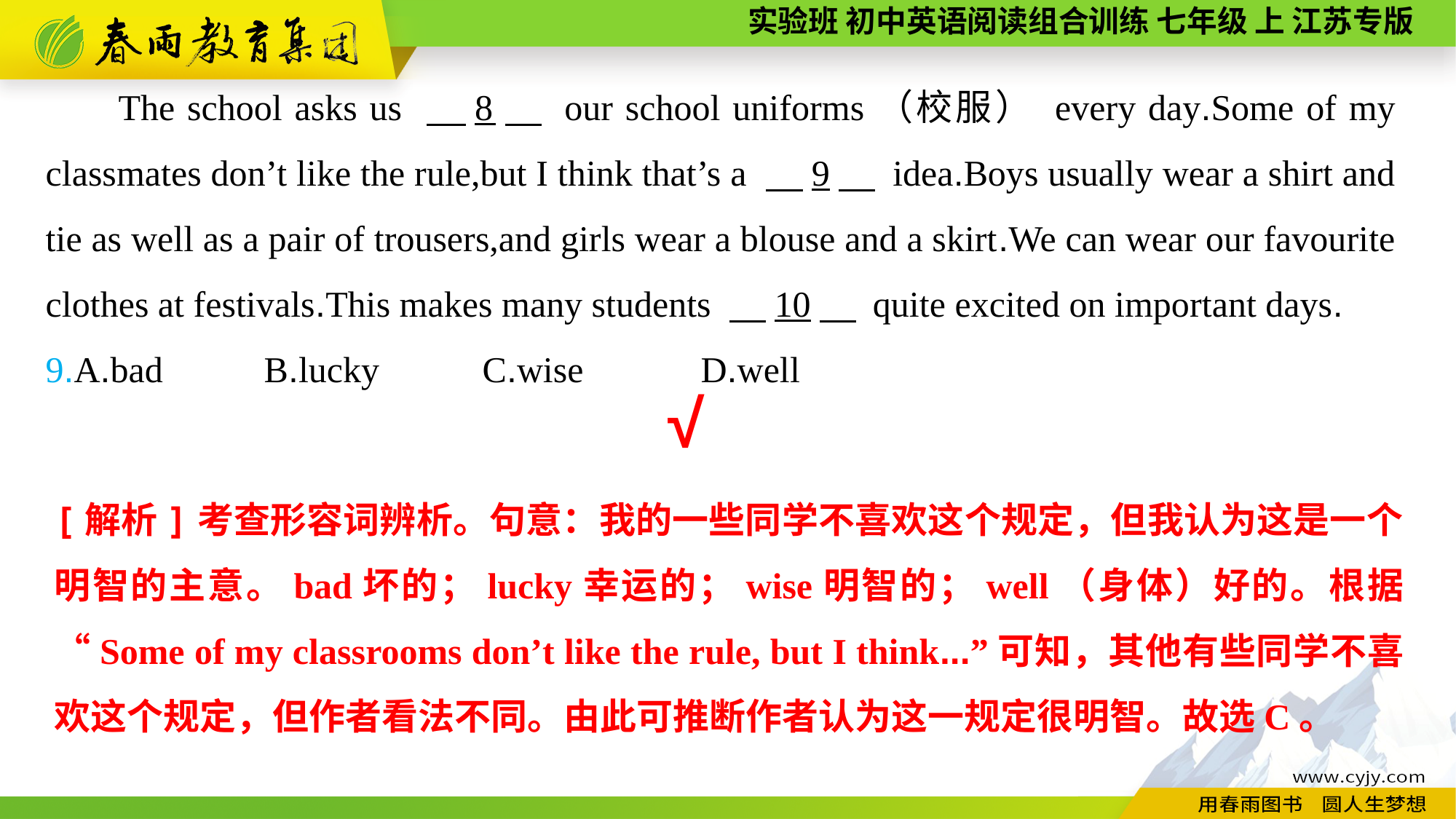

The school asks us 　8　 our school uniforms（校服） every day.Some of my classmates don’t like the rule,but I think that’s a 　9　 idea.Boys usually wear a shirt and tie as well as a pair of trousers,and girls wear a blouse and a skirt.We can wear our favourite clothes at festivals.This makes many students 　10　 quite excited on important days.
9.A.bad	B.lucky	C.wise		D.well
√
[解析]考查形容词辨析。句意：我的一些同学不喜欢这个规定，但我认为这是一个明智的主意。bad坏的；lucky幸运的；wise明智的；well（身体）好的。根据“Some of my classrooms don’t like the rule, but I think...”可知，其他有些同学不喜欢这个规定，但作者看法不同。由此可推断作者认为这一规定很明智。故选C。